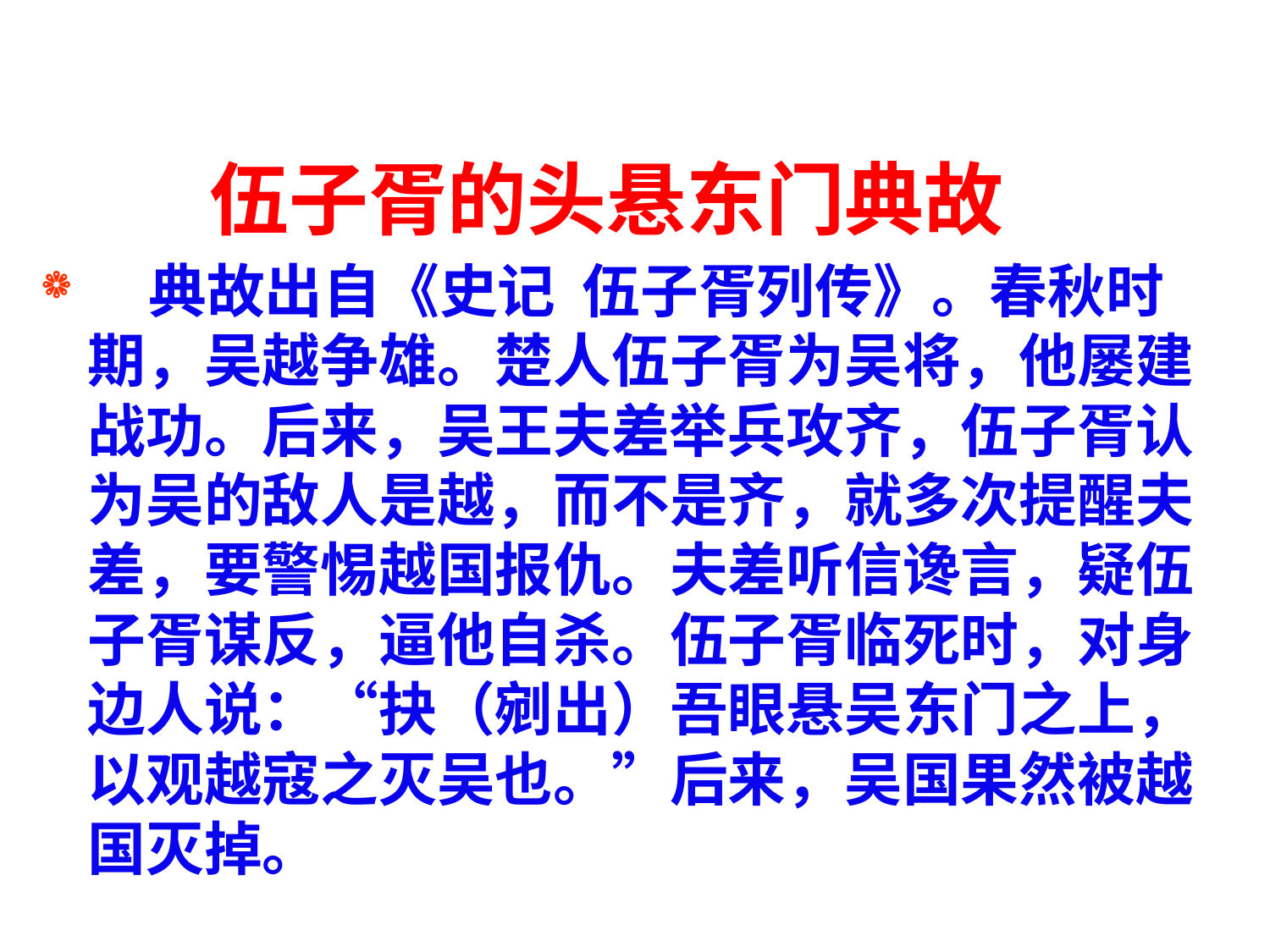

# 伍子胥的头悬东门典故
    典故出自《史记  伍子胥列传》。春秋时期，吴越争雄。楚人伍子胥为吴将，他屡建战功。后来，吴王夫差举兵攻齐，伍子胥认为吴的敌人是越，而不是齐，就多次提醒夫差，要警惕越国报仇。夫差听信谗言，疑伍子胥谋反，逼他自杀。伍子胥临死时，对身边人说：“抉（剜出）吾眼悬吴东门之上，以观越寇之灭吴也。”后来，吴国果然被越国灭掉。